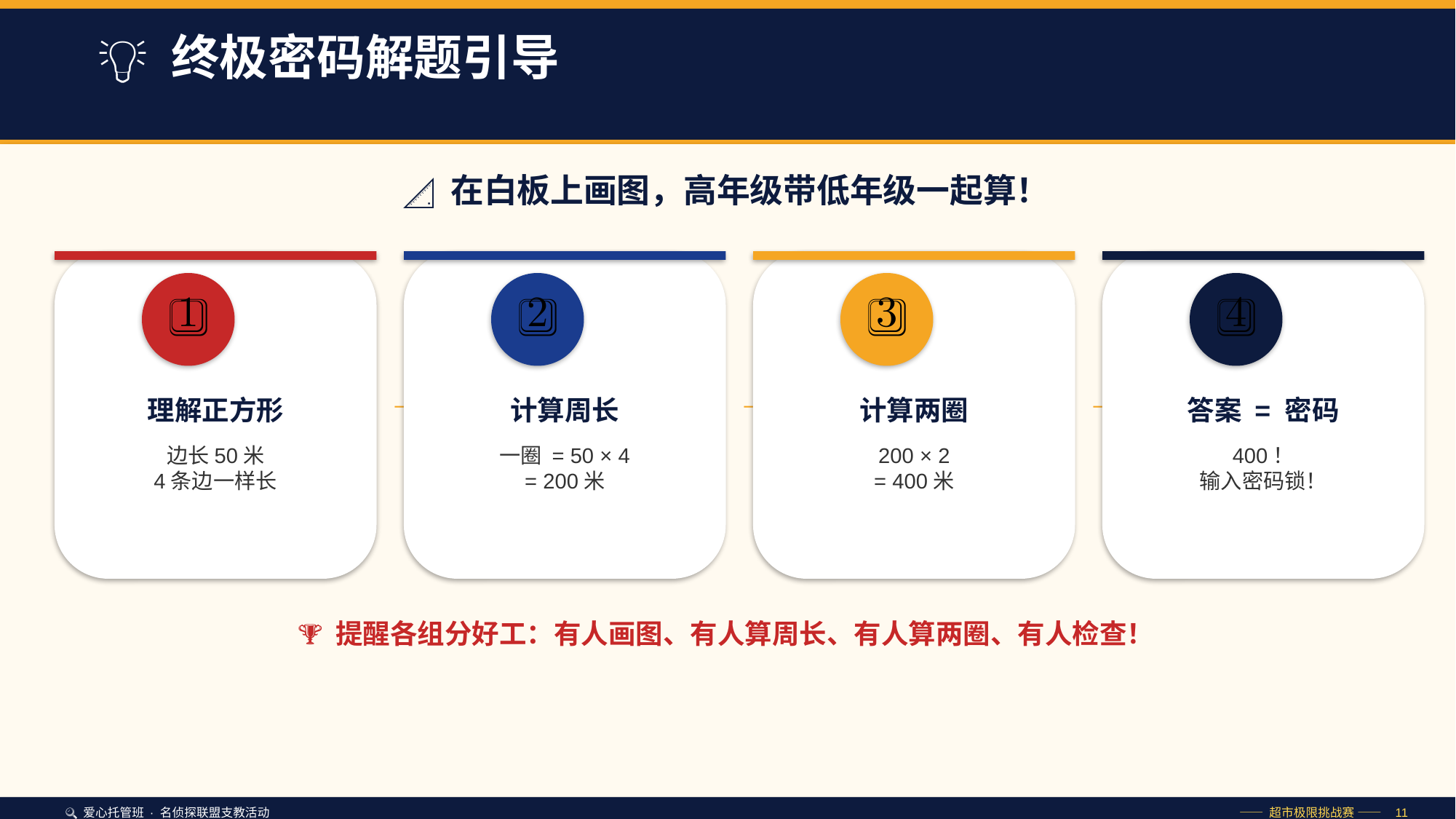

💡 终极密码解题引导

📐 在白板上画图，高年级带低年级一起算！

1️⃣
2️⃣
3️⃣
4️⃣
→
→
→
理解正方形
计算周长
计算两圈
答案 = 密码
边长50米
4条边一样长
一圈 = 50 × 4
= 200米
200 × 2
= 400米
400！
输入密码锁！
🏆 提醒各组分好工：有人画图、有人算周长、有人算两圈、有人检查！

🔍 爱心托管班 · 名侦探联盟支教活动
—— 超市极限挑战赛 ——    11